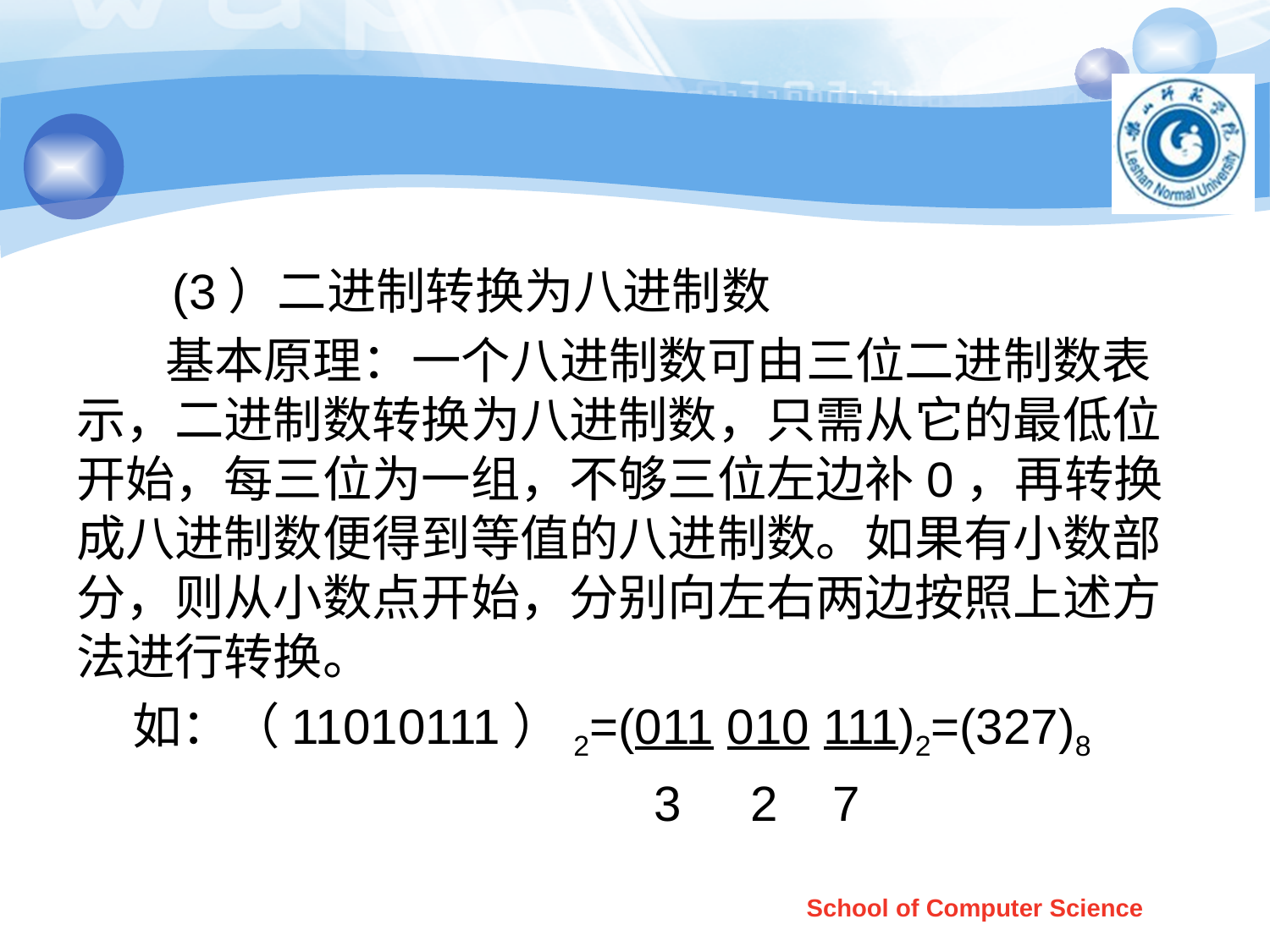

#
       (3）二进制转换为八进制数
       基本原理：一个八进制数可由三位二进制数表示，二进制数转换为八进制数，只需从它的最低位开始，每三位为一组，不够三位左边补0，再转换成八进制数便得到等值的八进制数。如果有小数部分，则从小数点开始，分别向左右两边按照上述方法进行转换。
    如：（11010111）2=(011 010 111)2=(327)8
                                          3     2    7

School of Computer Science